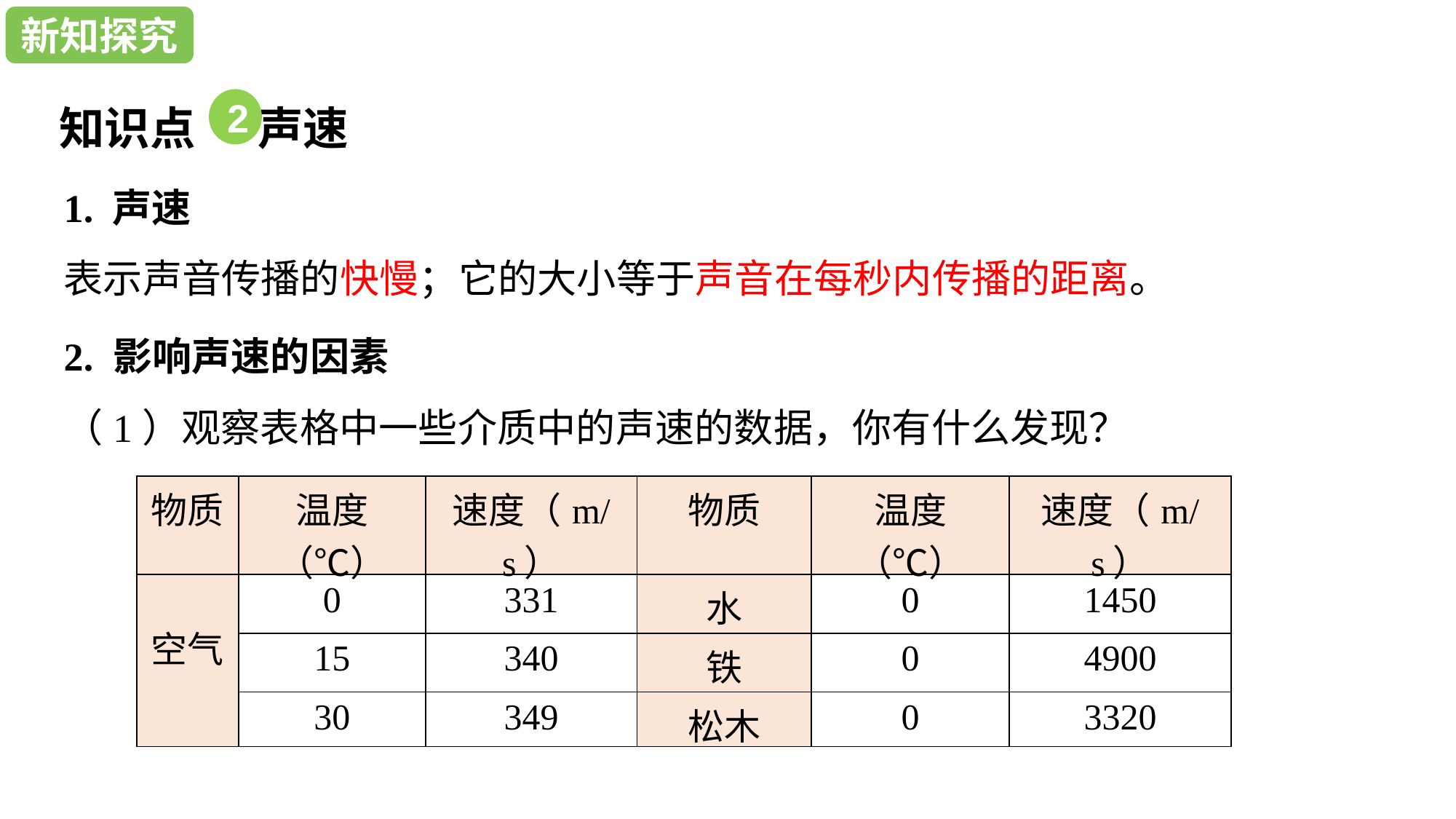

新知探究
新知探究
知识点      声速
2
1. 声速
表示声音传播的快慢；它的大小等于声音在每秒内传播的距离。
2. 影响声速的因素
（1）观察表格中一些介质中的声速的数据，你有什么发现？
| 物质 | 温度（℃） | 速度（m/s） | 物质 | 温度（℃） | 速度（m/s） |
| --- | --- | --- | --- | --- | --- |
| 空气 | 0 | 331 | 水 | 0 | 1450 |
|  | 15 | 340 | 铁 | 0 | 4900 |
|  | 30 | 349 | 松木 | 0 | 3320 |